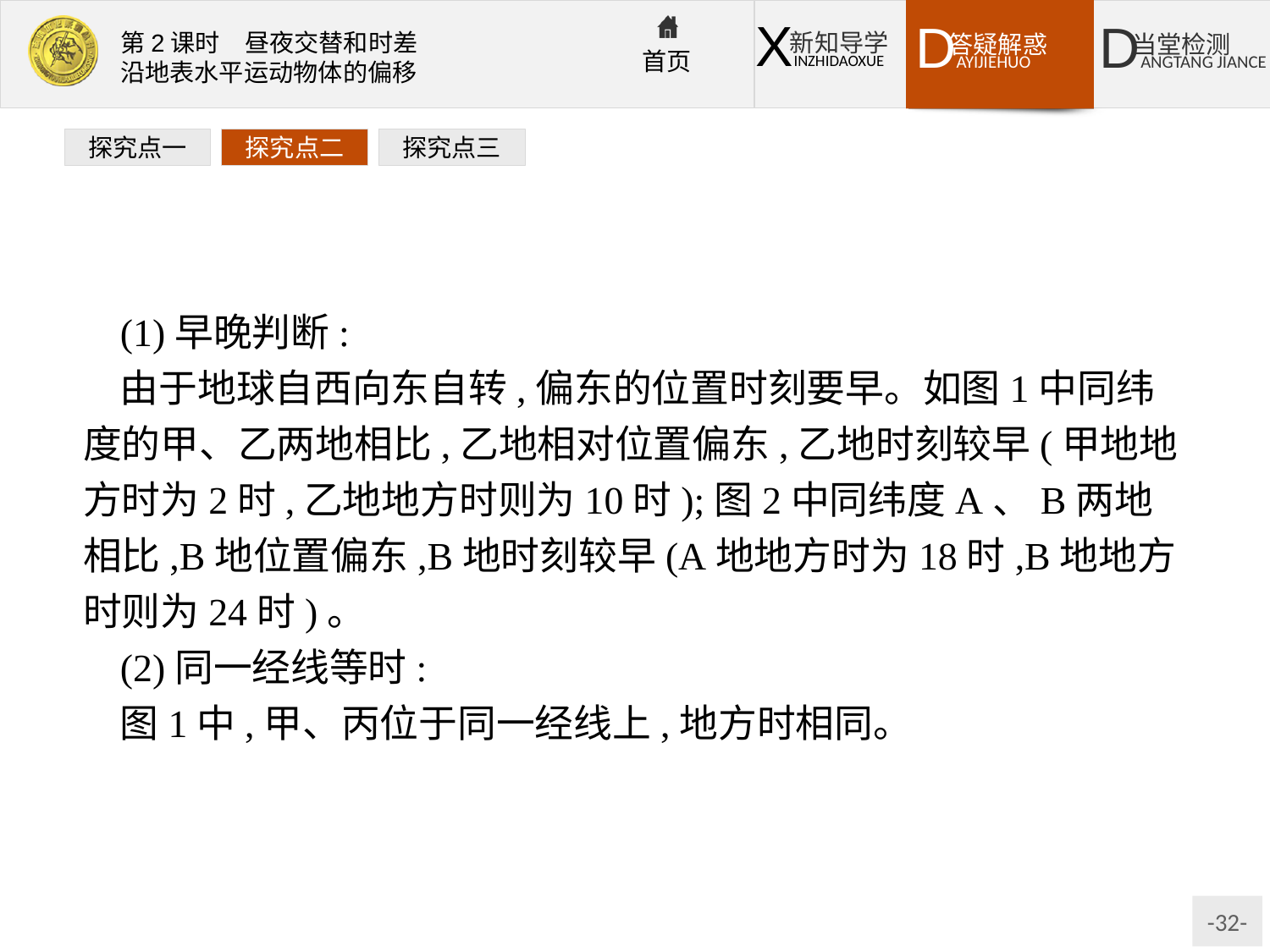

探究点一
探究点二
探究点三
(1)早晚判断:
由于地球自西向东自转,偏东的位置时刻要早。如图1中同纬度的甲、乙两地相比,乙地相对位置偏东,乙地时刻较早(甲地地方时为2时,乙地地方时则为10时);图2中同纬度A、B两地相比,B地位置偏东,B地时刻较早(A地地方时为18时,B地地方时则为24时)。
(2)同一经线等时:
图1中,甲、丙位于同一经线上,地方时相同。